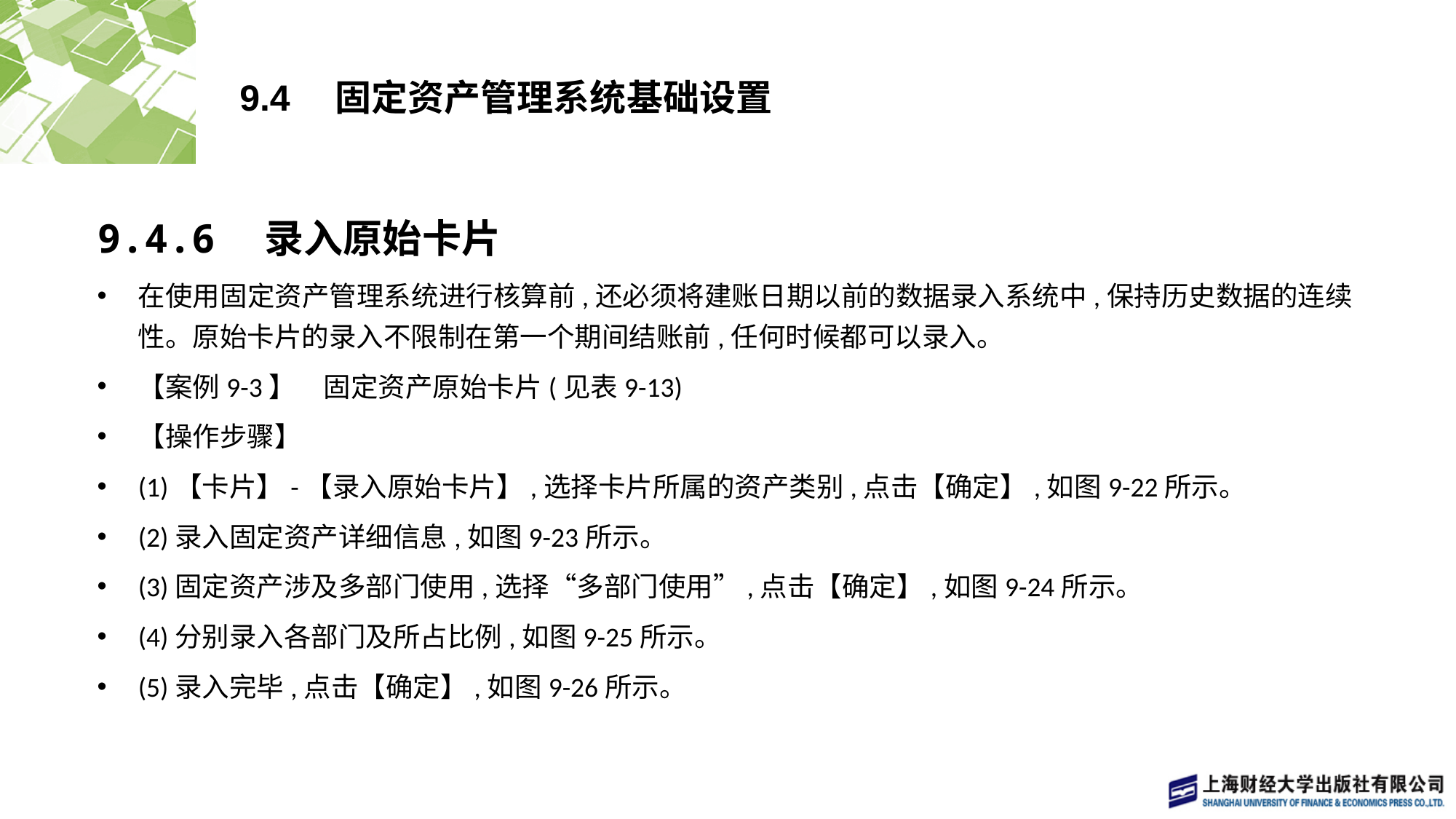

# 9.4　固定资产管理系统基础设置
9.4.6　录入原始卡片
在使用固定资产管理系统进行核算前,还必须将建账日期以前的数据录入系统中,保持历史数据的连续性。原始卡片的录入不限制在第一个期间结账前,任何时候都可以录入。
【案例9-3】　固定资产原始卡片(见表9-13)
【操作步骤】
(1)【卡片】-【录入原始卡片】,选择卡片所属的资产类别,点击【确定】,如图9-22所示。
(2)录入固定资产详细信息,如图9-23所示。
(3)固定资产涉及多部门使用,选择“多部门使用”,点击【确定】,如图9-24所示。
(4)分别录入各部门及所占比例,如图9-25所示。
(5)录入完毕,点击【确定】,如图9-26所示。